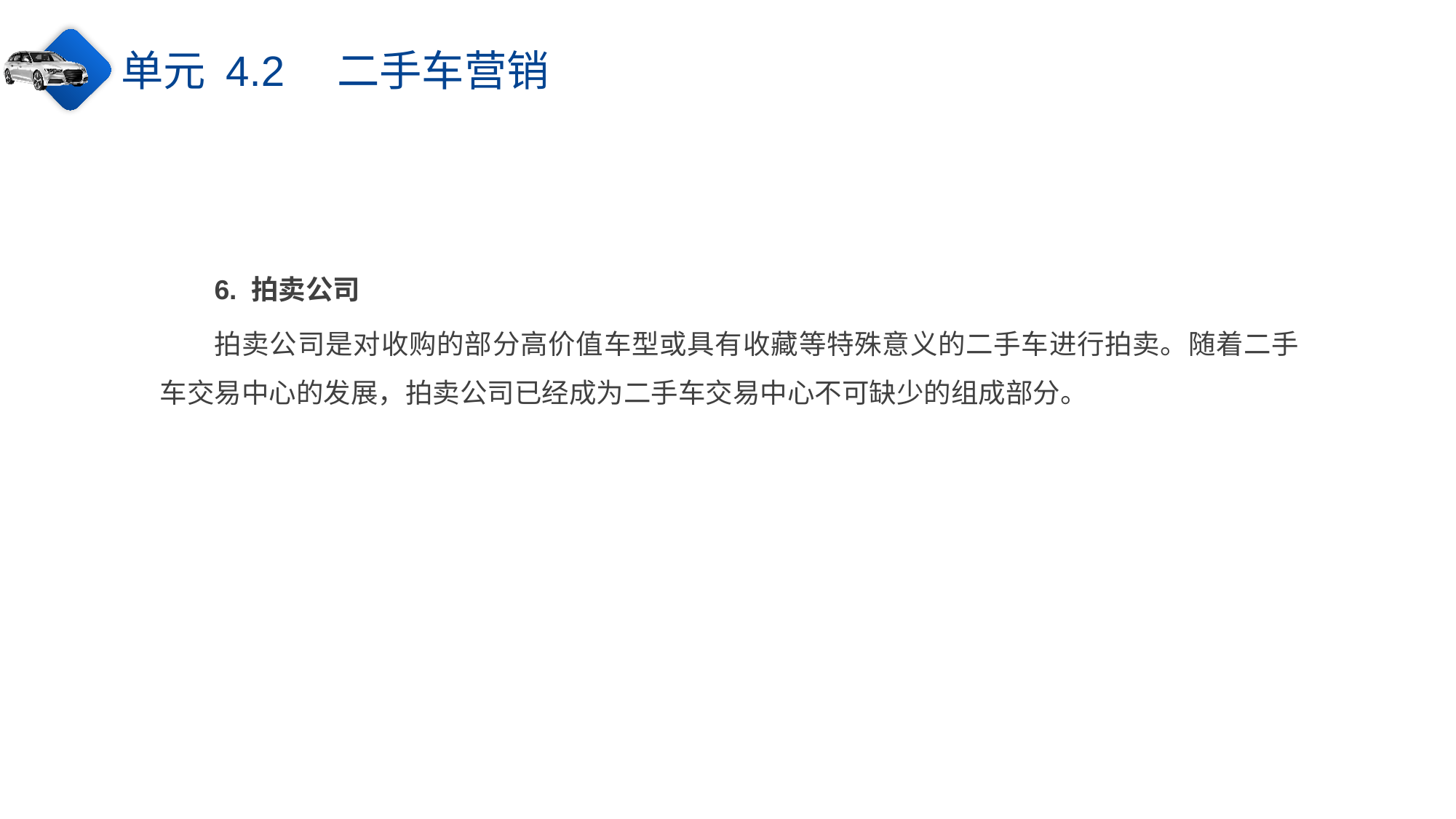

单元 4.2　二手车营销
6. 拍卖公司
拍卖公司是对收购的部分高价值车型或具有收藏等特殊意义的二手车进行拍卖。随着二手车交易中心的发展，拍卖公司已经成为二手车交易中心不可缺少的组成部分。